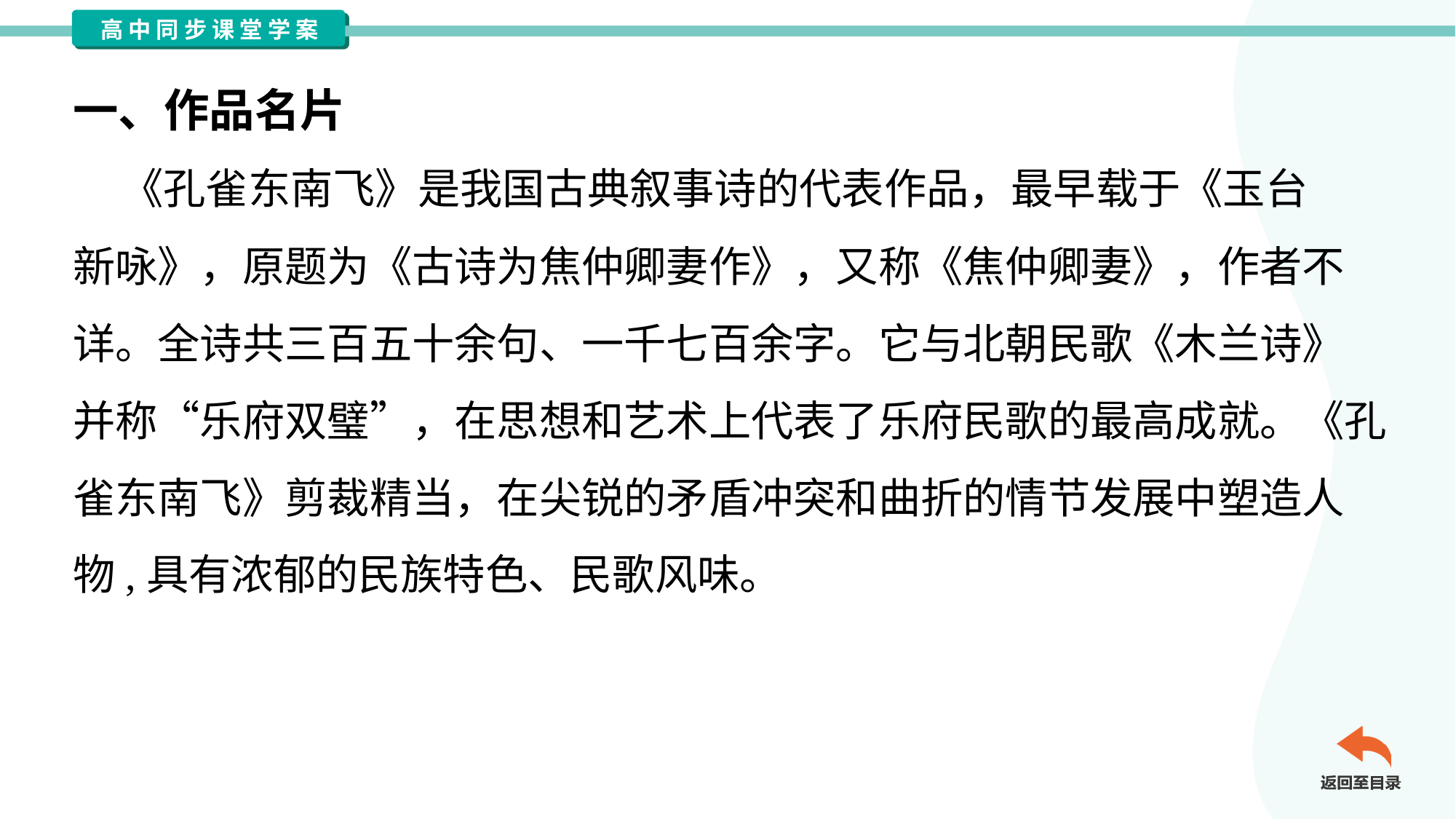

一、作品名片
    《孔雀东南飞》是我国古典叙事诗的代表作品，最早载于《玉台
新咏》，原题为《古诗为焦仲卿妻作》，又称《焦仲卿妻》，作者不
详。全诗共三百五十余句、一千七百余字。它与北朝民歌《木兰诗》
并称“乐府双璧”，在思想和艺术上代表了乐府民歌的最高成就。《孔
雀东南飞》剪裁精当，在尖锐的矛盾冲突和曲折的情节发展中塑造人
物,具有浓郁的民族特色、民歌风味。